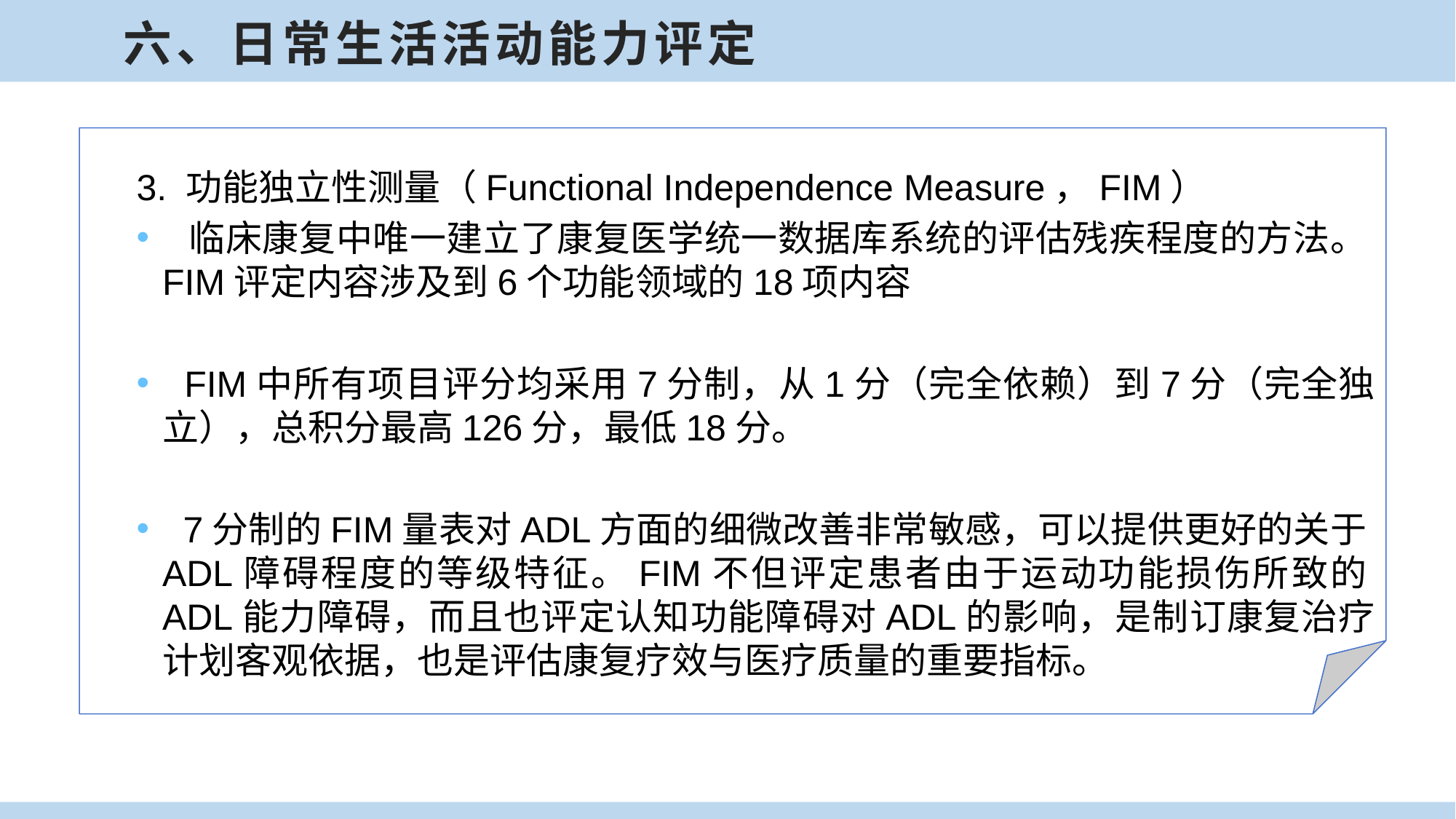

六、日常生活活动能力评定

3. 功能独立性测量（Functional Independence Measure，FIM）
  临床康复中唯一建立了康复医学统一数据库系统的评估残疾程度的方法。FIM评定内容涉及到6个功能领域的18项内容

  FIM中所有项目评分均采用7分制，从1分（完全依赖）到7分（完全独立），总积分最高126分，最低18分。

  7分制的FIM量表对ADL方面的细微改善非常敏感，可以提供更好的关于ADL障碍程度的等级特征。FIM不但评定患者由于运动功能损伤所致的ADL能力障碍，而且也评定认知功能障碍对ADL的影响，是制订康复治疗计划客观依据，也是评估康复疗效与医疗质量的重要指标。